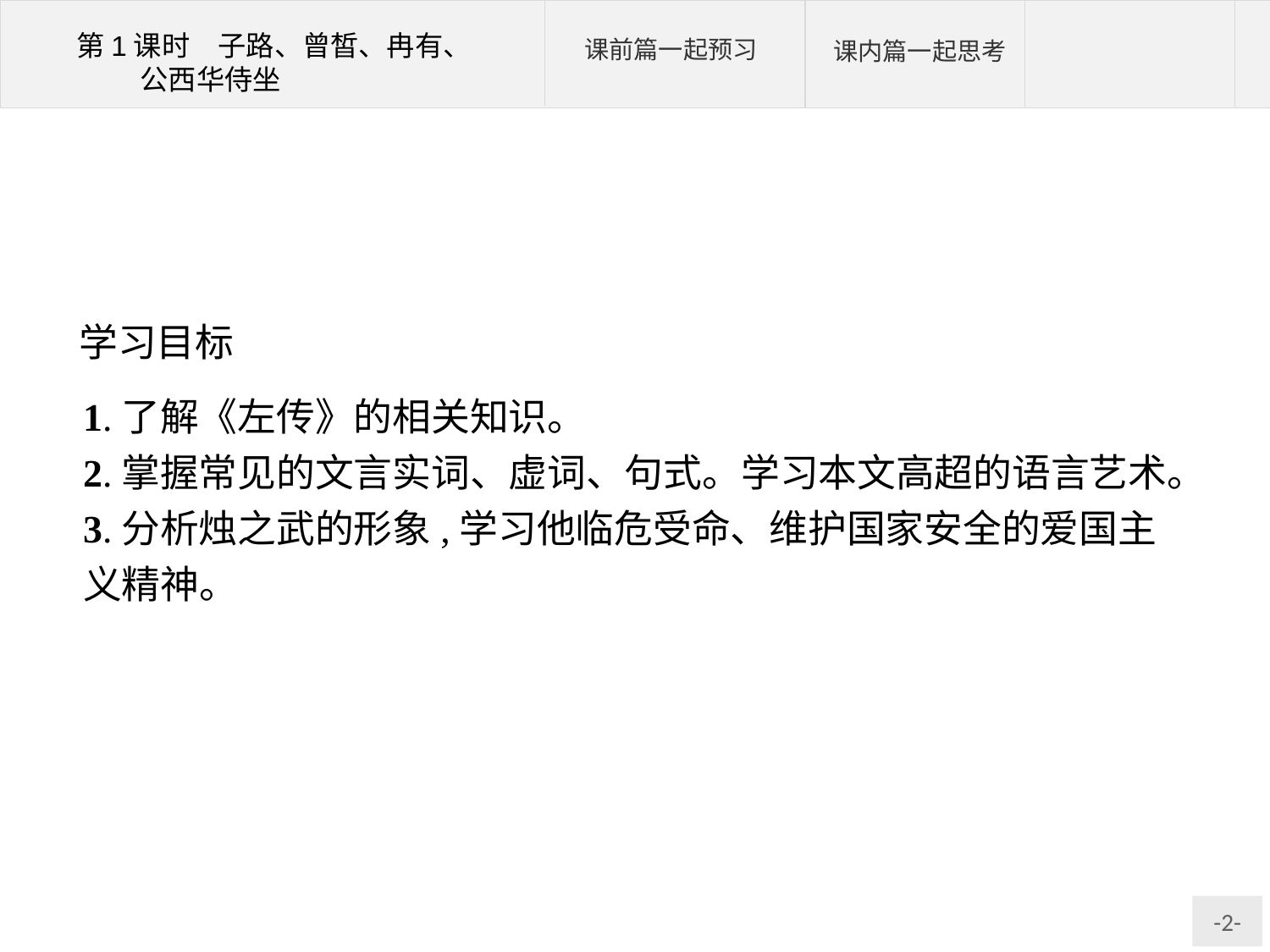

学习目标
1.了解《左传》的相关知识。
2.掌握常见的文言实词、虚词、句式。学习本文高超的语言艺术。
3.分析烛之武的形象,学习他临危受命、维护国家安全的爱国主义精神。